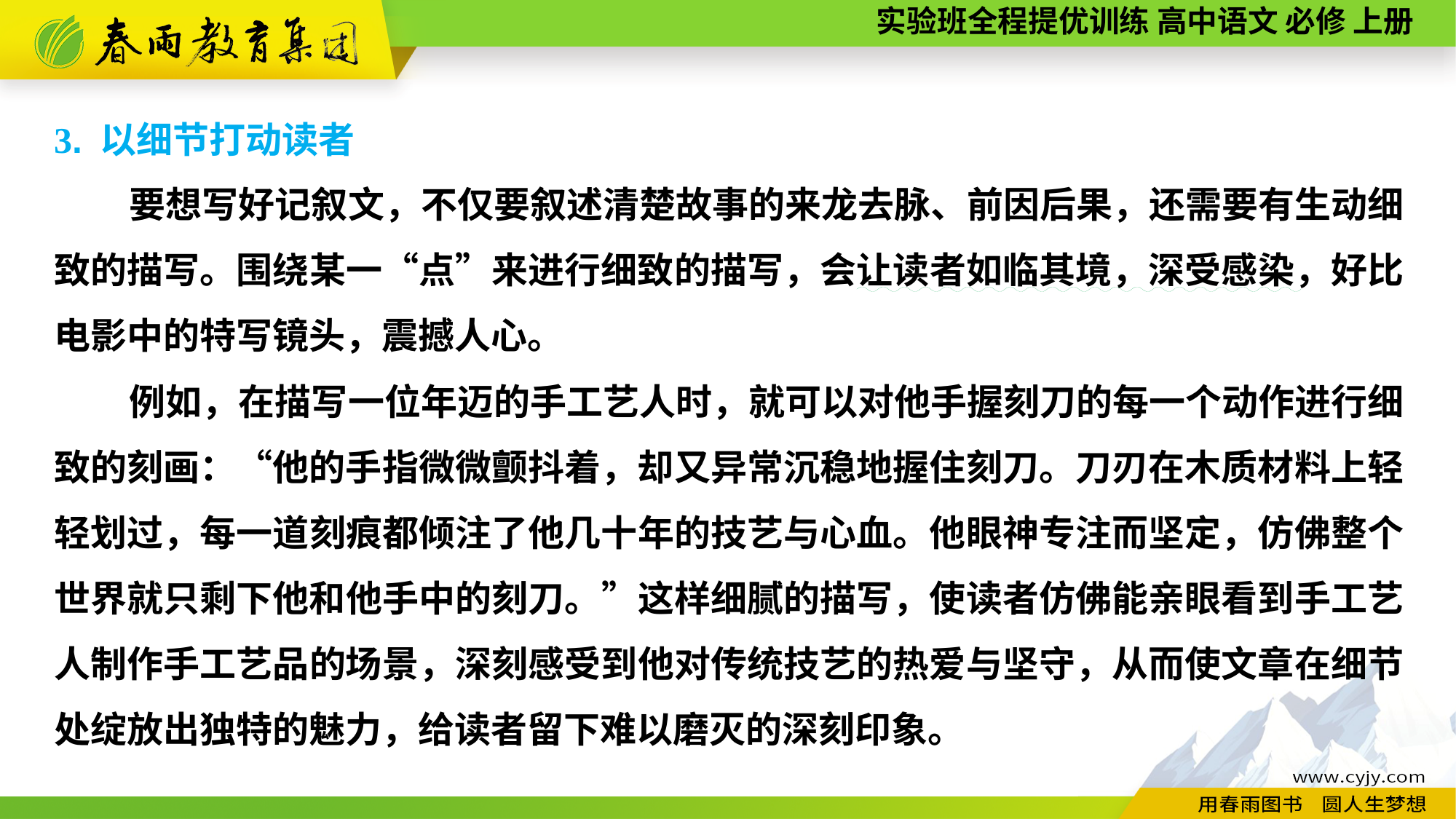

3. 以细节打动读者
要想写好记叙文，不仅要叙述清楚故事的来龙去脉、前因后果，还需要有生动细致的描写。围绕某一“点”来进行细致的描写，会让读者如临其境，深受感染，好比电影中的特写镜头，震撼人心。
例如，在描写一位年迈的手工艺人时，就可以对他手握刻刀的每一个动作进行细致的刻画：“他的手指微微颤抖着，却又异常沉稳地握住刻刀。刀刃在木质材料上轻轻划过，每一道刻痕都倾注了他几十年的技艺与心血。他眼神专注而坚定，仿佛整个世界就只剩下他和他手中的刻刀。”这样细腻的描写，使读者仿佛能亲眼看到手工艺人制作手工艺品的场景，深刻感受到他对传统技艺的热爱与坚守，从而使文章在细节处绽放出独特的魅力，给读者留下难以磨灭的深刻印象。